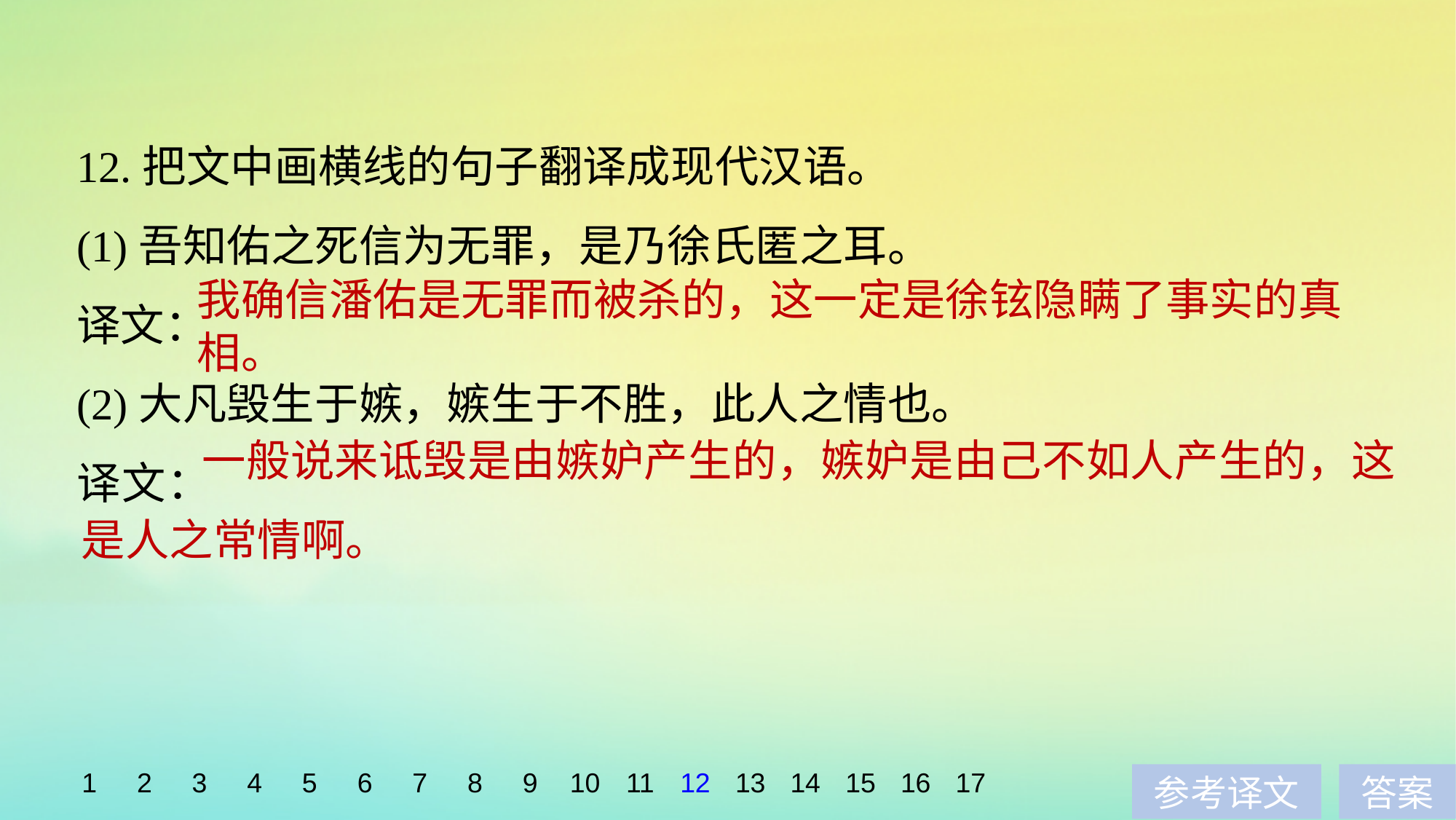

12.把文中画横线的句子翻译成现代汉语。
(1)吾知佑之死信为无罪，是乃徐氏匿之耳。
译文：
(2)大凡毁生于嫉，嫉生于不胜，此人之情也。
译文：
我确信潘佑是无罪而被杀的，这一定是徐铉隐瞒了事实的真相。
           一般说来诋毁是由嫉妒产生的，嫉妒是由己不如人产生的，这是人之常情啊。
1
2
3
4
5
6
7
8
9
10
11
12
13
14
15
16
17
参考译文
答案